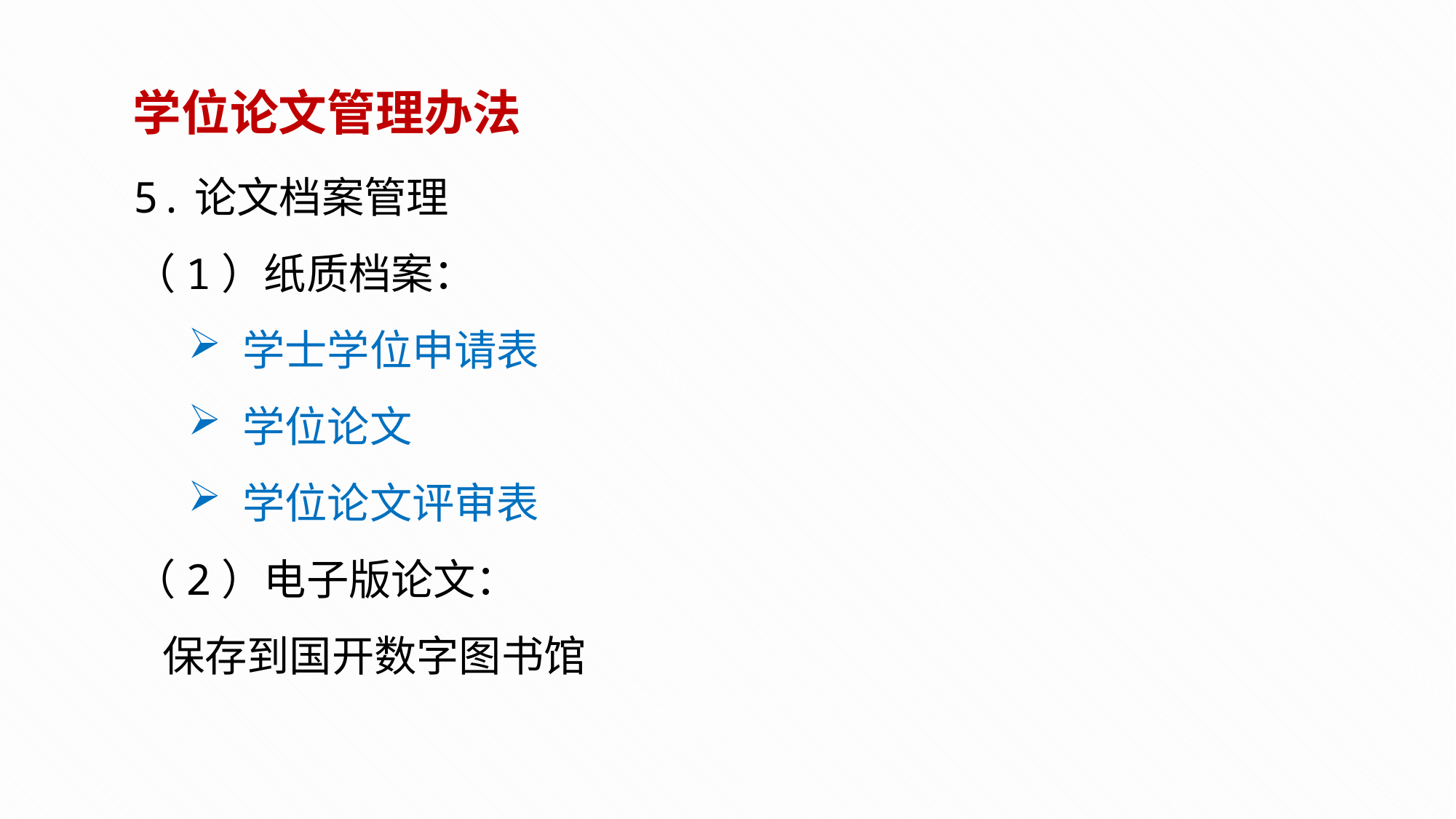

学位论文管理办法
5.论文档案管理
（1）纸质档案：
学士学位申请表
学位论文
学位论文评审表
（2）电子版论文：
  保存到国开数字图书馆